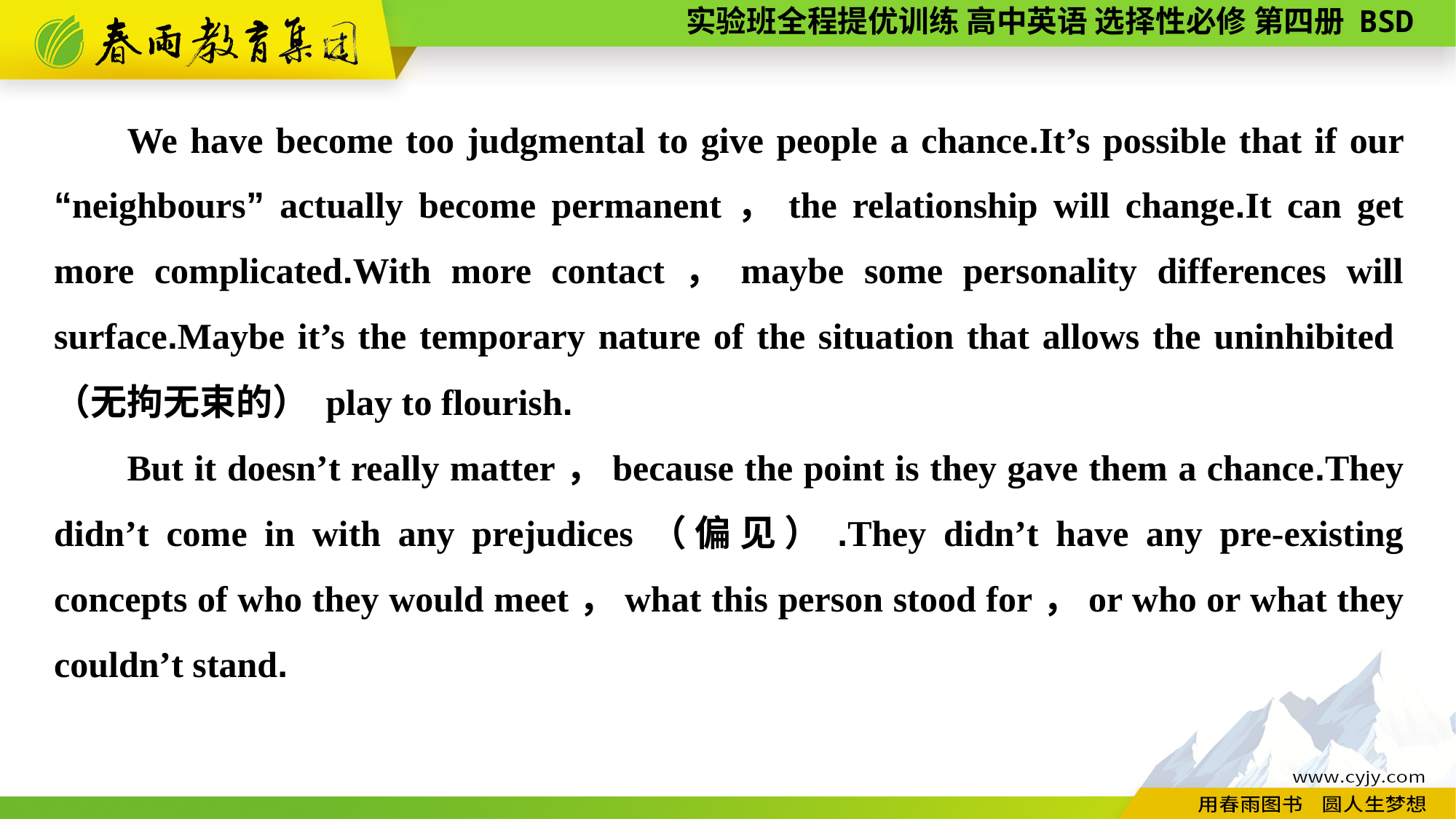

We have become too judgmental to give people a chance.It’s possible that if our “neighbours” actually become permanent，the relationship will change.It can get more complicated.With more contact，maybe some personality differences will surface.Maybe it’s the temporary nature of the situation that allows the uninhibited（无拘无束的） play to flourish.
But it doesn’t really matter，because the point is they gave them a chance.They didn’t come in with any prejudices（偏见）.They didn’t have any pre-existing concepts of who they would meet，what this person stood for，or who or what they couldn’t stand.